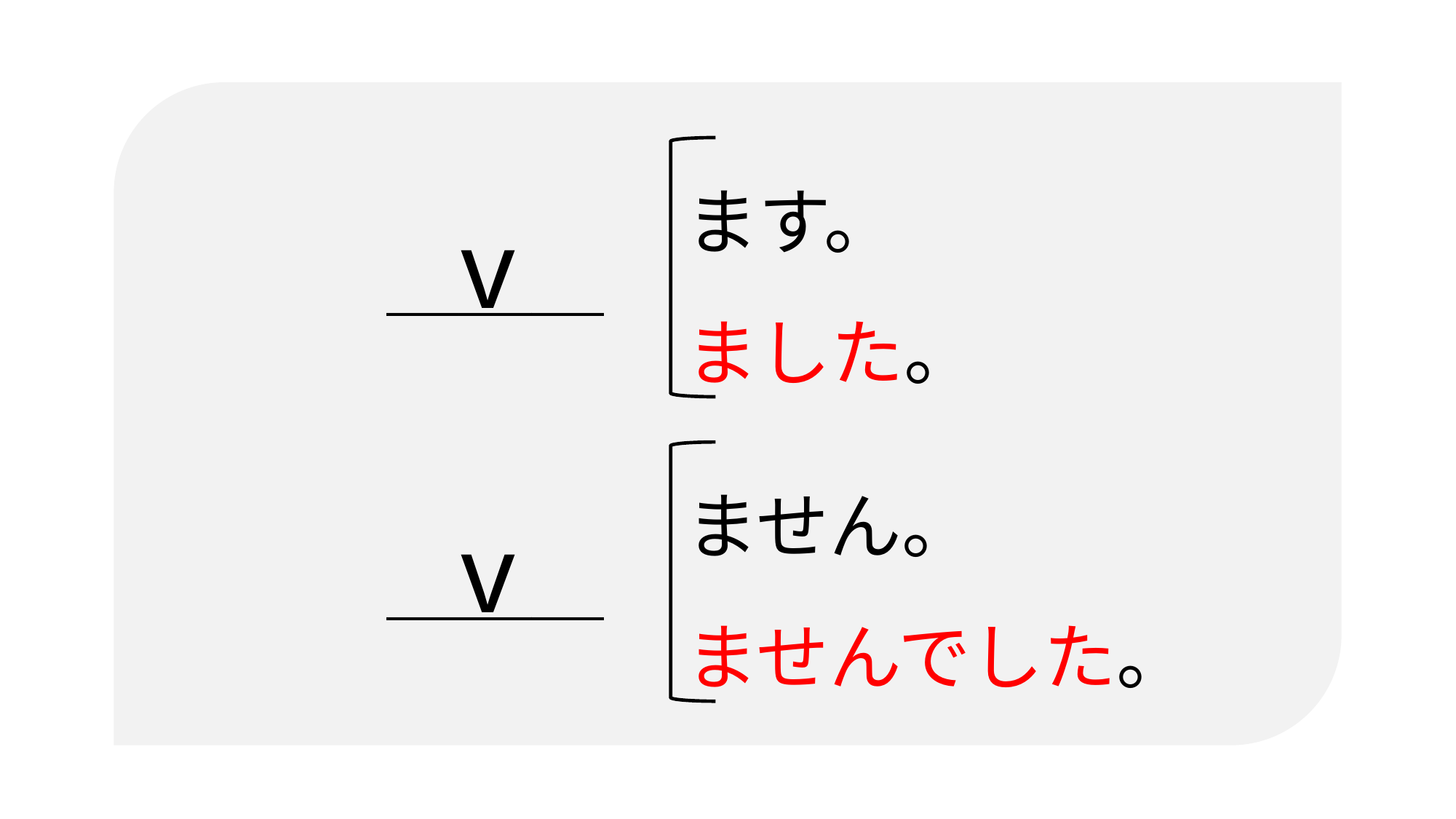

ます。
ました。

v
＿＿＿
ません。
ませんでした。

v
＿＿＿